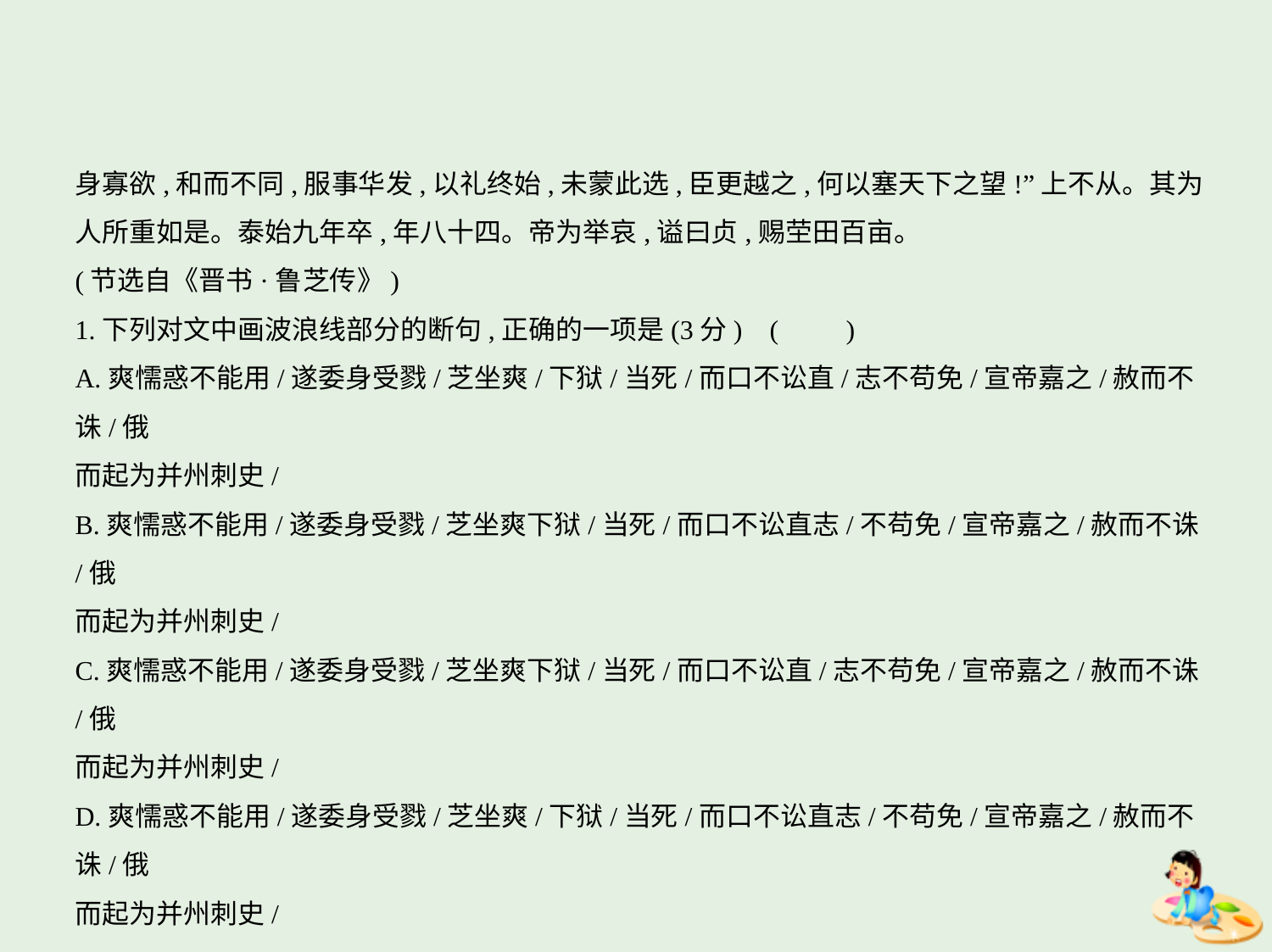

身寡欲,和而不同,服事华发,以礼终始,未蒙此选,臣更越之,何以塞天下之望!”上不从。其为
人所重如是。泰始九年卒,年八十四。帝为举哀,谥曰贞,赐茔田百亩。
(节选自《晋书·鲁芝传》)
1.下列对文中画波浪线部分的断句,正确的一项是(3分) (　　)
A.爽懦惑不能用/遂委身受戮/芝坐爽/下狱/当死/而口不讼直/志不苟免/宣帝嘉之/赦而不诛/俄
而起为并州刺史/
B.爽懦惑不能用/遂委身受戮/芝坐爽下狱/当死/而口不讼直志/不苟免/宣帝嘉之/赦而不诛/俄
而起为并州刺史/
C.爽懦惑不能用/遂委身受戮/芝坐爽下狱/当死/而口不讼直/志不苟免/宣帝嘉之/赦而不诛/俄
而起为并州刺史/
D.爽懦惑不能用/遂委身受戮/芝坐爽/下狱/当死/而口不讼直志/不苟免/宣帝嘉之/赦而不诛/俄
而起为并州刺史/